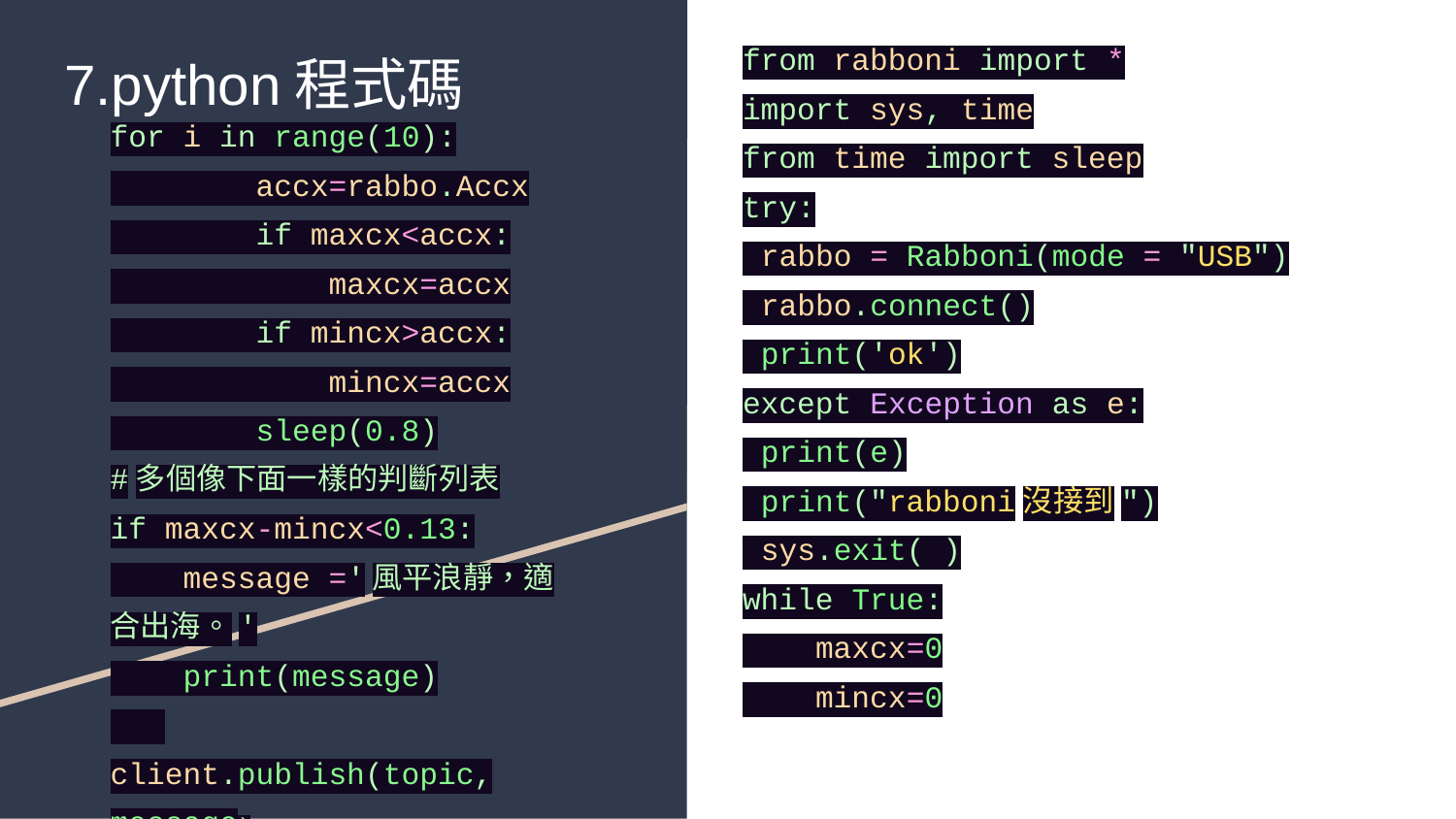

from rabboni import *
import sys, time
from time import sleep
try:
 rabbo = Rabboni(mode = "USB")
 rabbo.connect()
 print('ok')
except Exception as e:
 print(e)
 print("rabboni沒接到")
 sys.exit( )
while True:
    maxcx=0
    mincx=0
# 7.python程式碼

for i in range(10):
        accx=rabbo.Accx
        if maxcx<accx:
            maxcx=accx
        if mincx>accx:
            mincx=accx
        sleep(0.8)
#多個像下面一樣的判斷列表
if maxcx-mincx<0.13:
    message ='風平浪靜，適合出海。'
    print(message)
   	client.publish(topic, message)